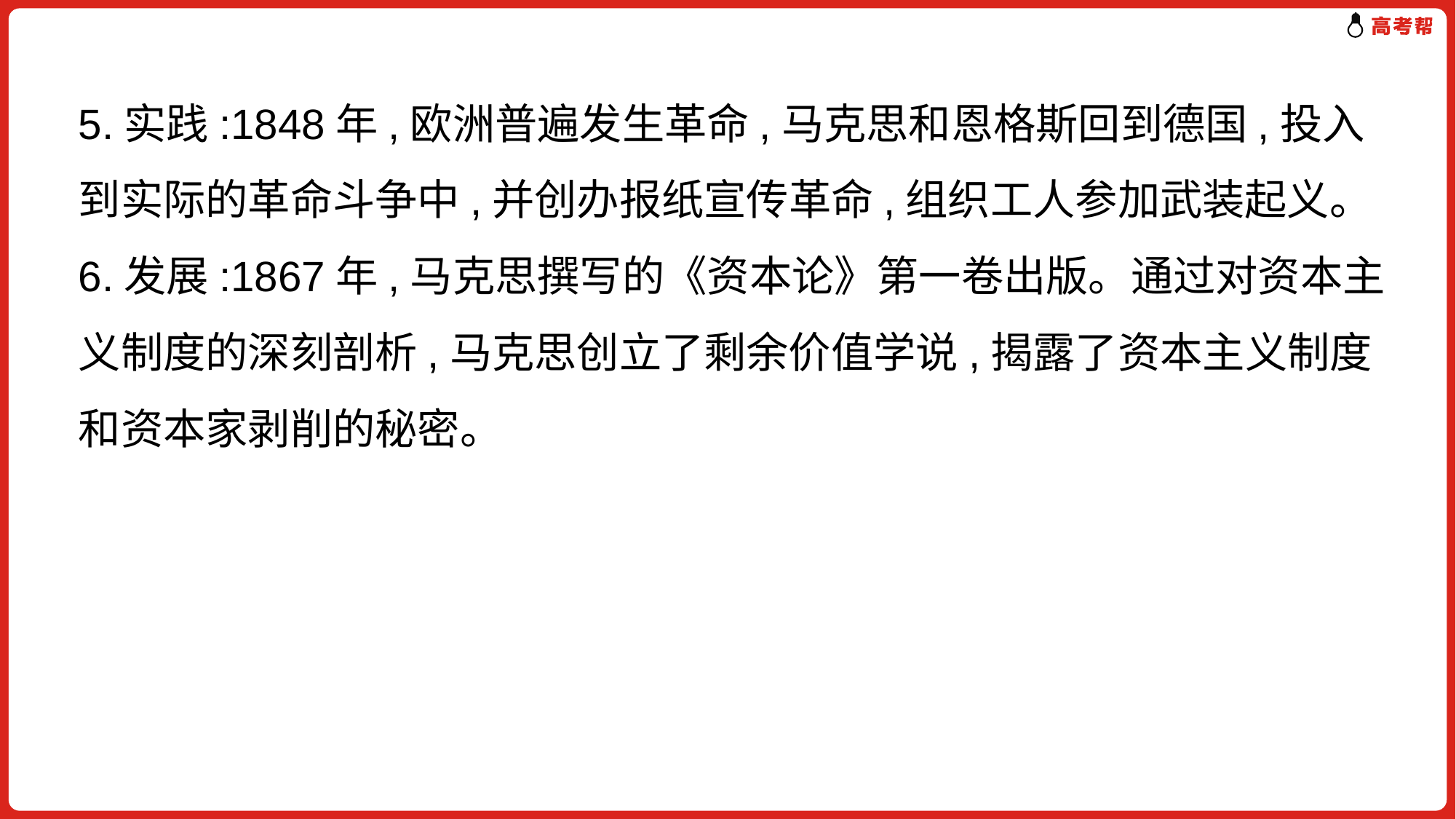

5.实践:1848年,欧洲普遍发生革命,马克思和恩格斯回到德国,投入到实际的革命斗争中,并创办报纸宣传革命,组织工人参加武装起义。
6.发展:1867年,马克思撰写的《资本论》第一卷出版。通过对资本主义制度的深刻剖析,马克思创立了剩余价值学说,揭露了资本主义制度和资本家剥削的秘密。